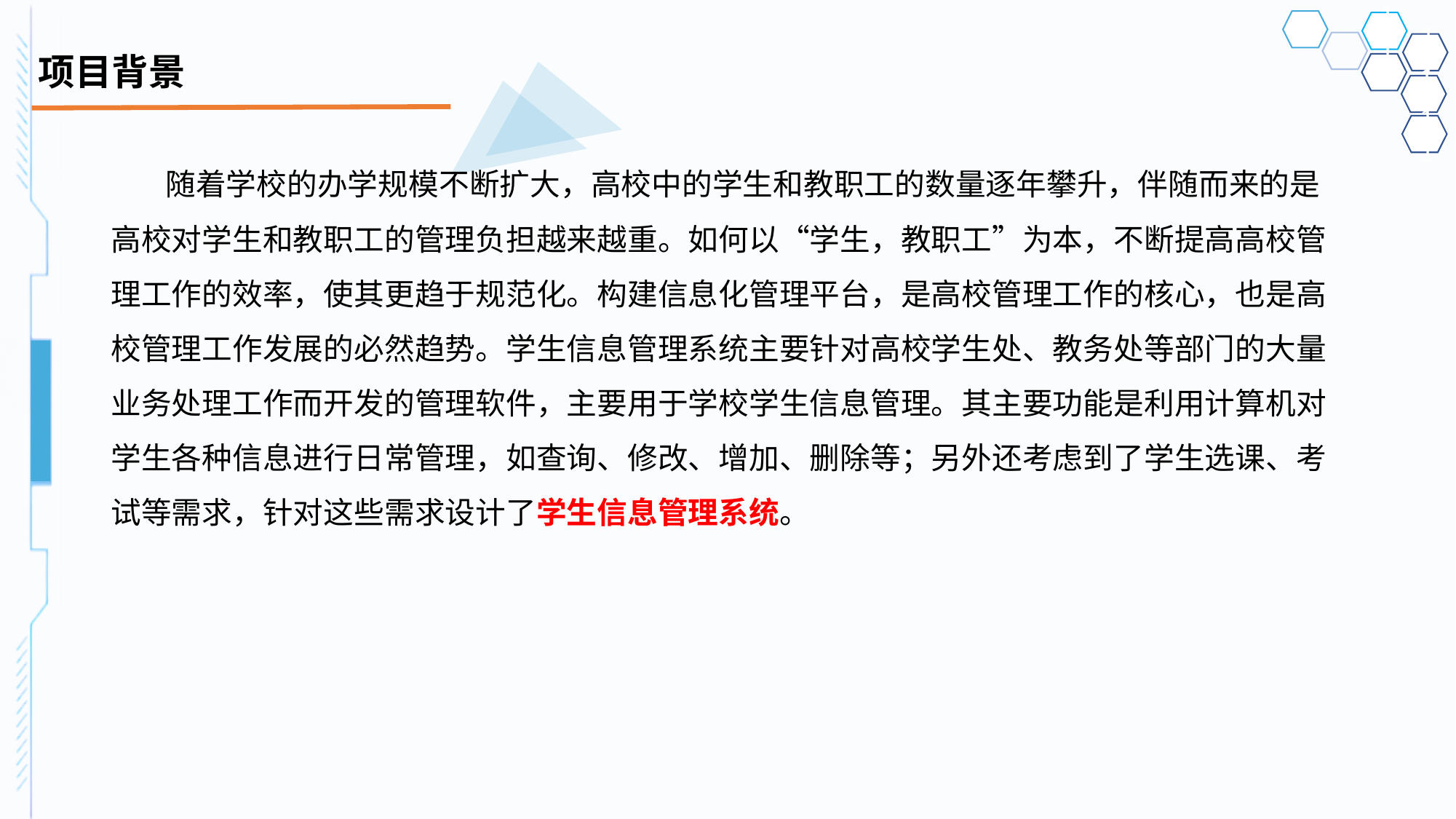

# 项目背景

随着学校的办学规模不断扩大，高校中的学生和教职工的数量逐年攀升，伴随而来的是高校对学生和教职工的管理负担越来越重。如何以“学生，教职工”为本，不断提高高校管理工作的效率，使其更趋于规范化。构建信息化管理平台，是高校管理工作的核心，也是高校管理工作发展的必然趋势。学生信息管理系统主要针对高校学生处、教务处等部门的大量业务处理工作而开发的管理软件，主要用于学校学生信息管理。其主要功能是利用计算机对学生各种信息进行日常管理，如查询、修改、增加、删除等；另外还考虑到了学生选课、考试等需求，针对这些需求设计了学生信息管理系统。